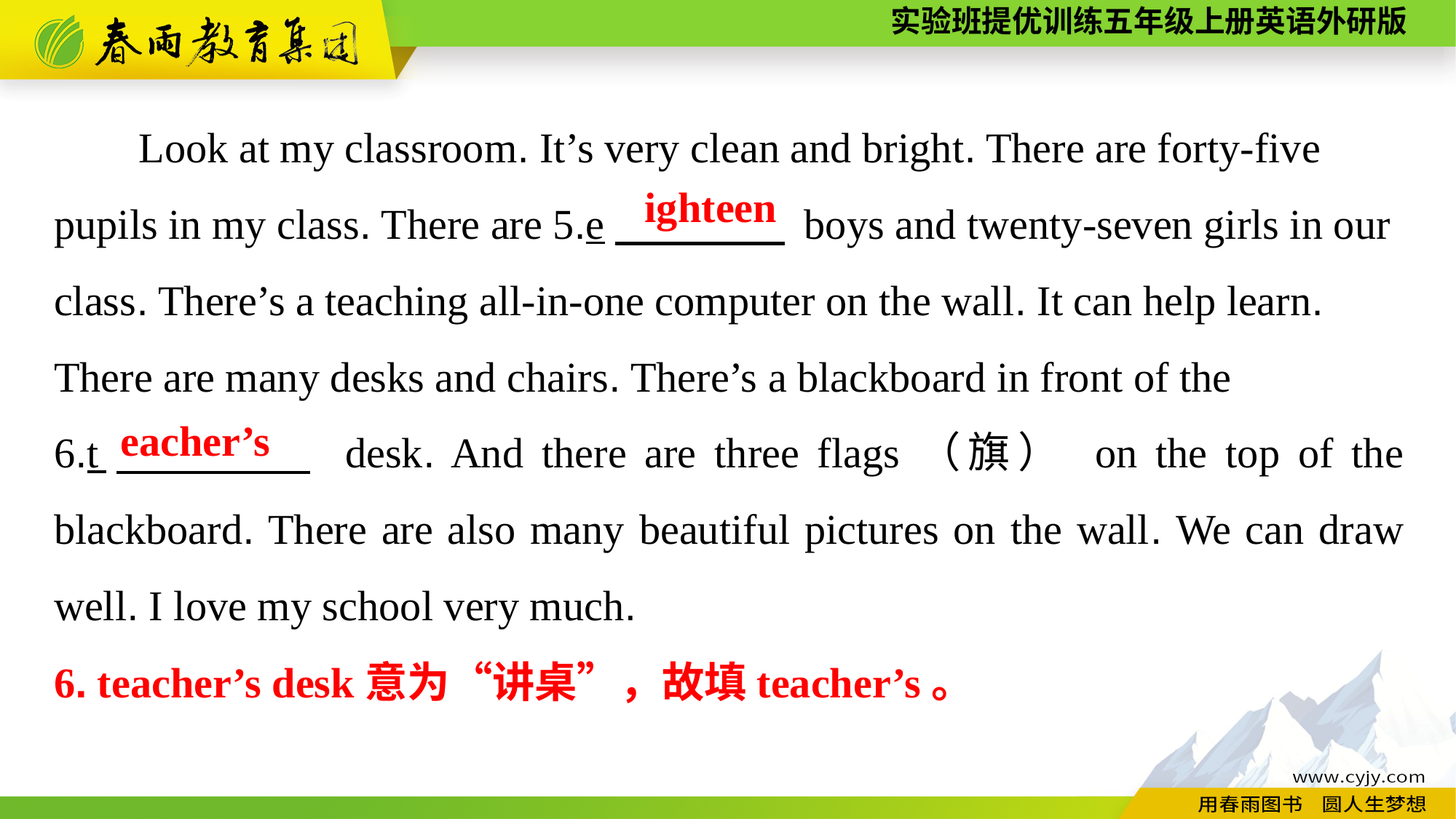

Look at my classroom. It’s very clean and bright. There are forty-five pupils in my class. There are 5.e　　　　 boys and twenty-seven girls in our class. There’s a teaching all-in-one computer on the wall. It can help learn. There are many desks and chairs. There’s a blackboard in front of the
6.t　　   　 desk. And there are three flags（旗） on the top of the blackboard. There are also many beautiful pictures on the wall. We can draw well. I love my school very much.
ighteen
eacher’s
6. teacher’s desk意为“讲桌”，故填teacher’s。